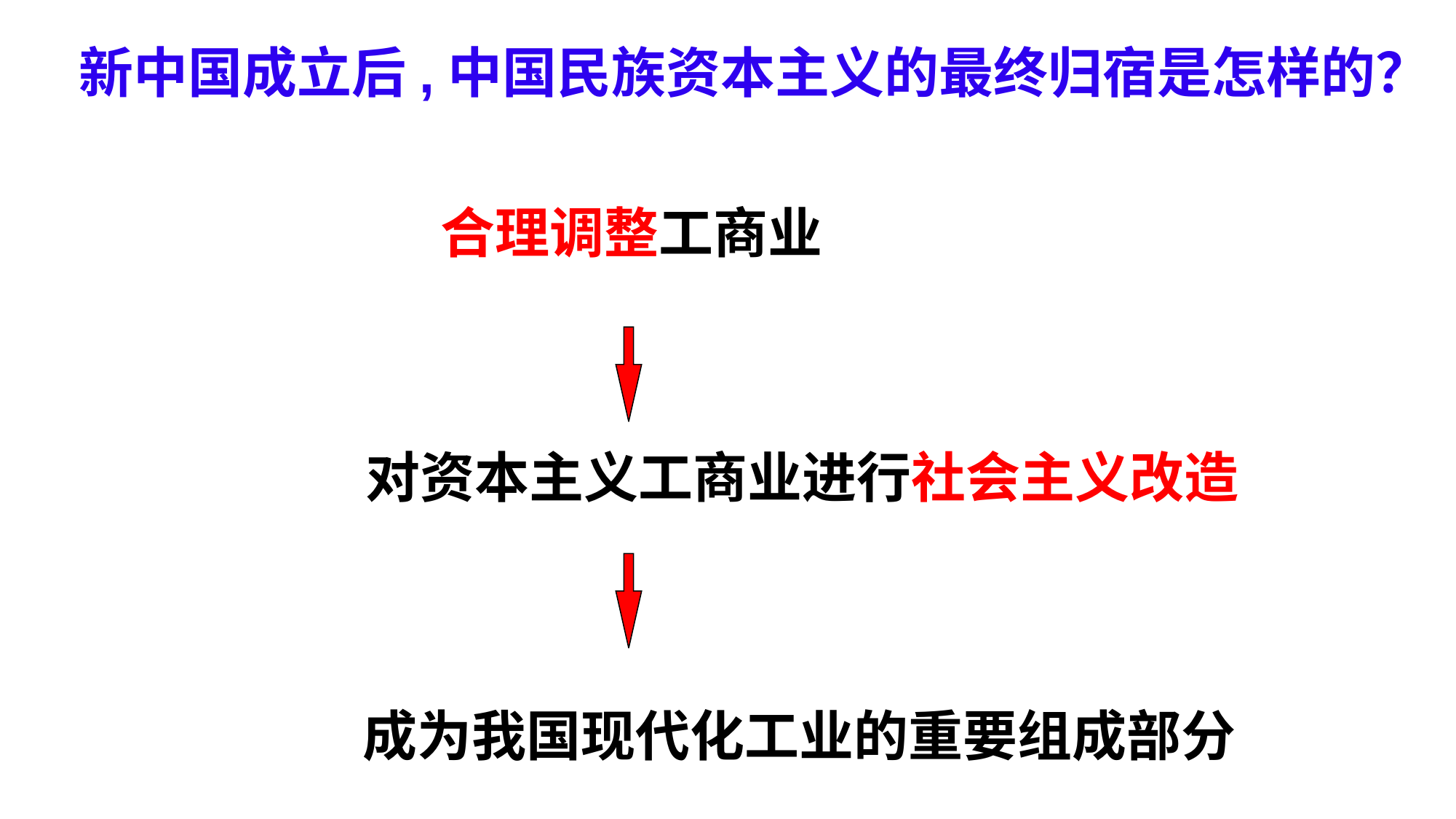

新中国成立后,中国民族资本主义的最终归宿是怎样的？
合理调整工商业

       对资本主义工商业进行社会主义改造

成为我国现代化工业的重要组成部分